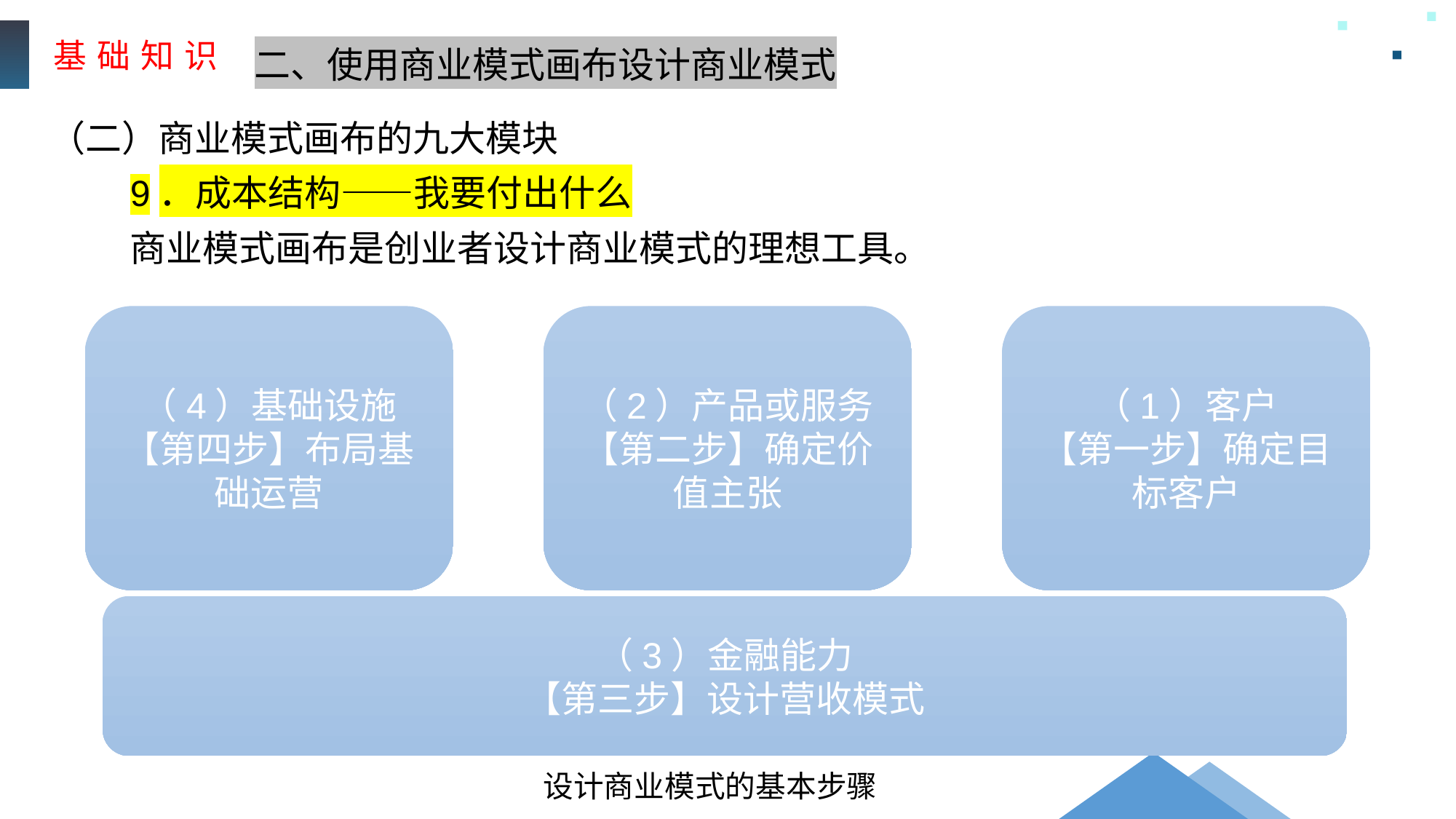

基 础 知 识

二、使用商业模式画布设计商业模式
（二）商业模式画布的九大模块
9．成本结构——我要付出什么
商业模式画布是创业者设计商业模式的理想工具。
（4）基础设施
【第四步】布局基础运营
（2）产品或服务
【第二步】确定价值主张
（1）客户
【第一步】确定目标客户
（3）金融能力
【第三步】设计营收模式

设计商业模式的基本步骤